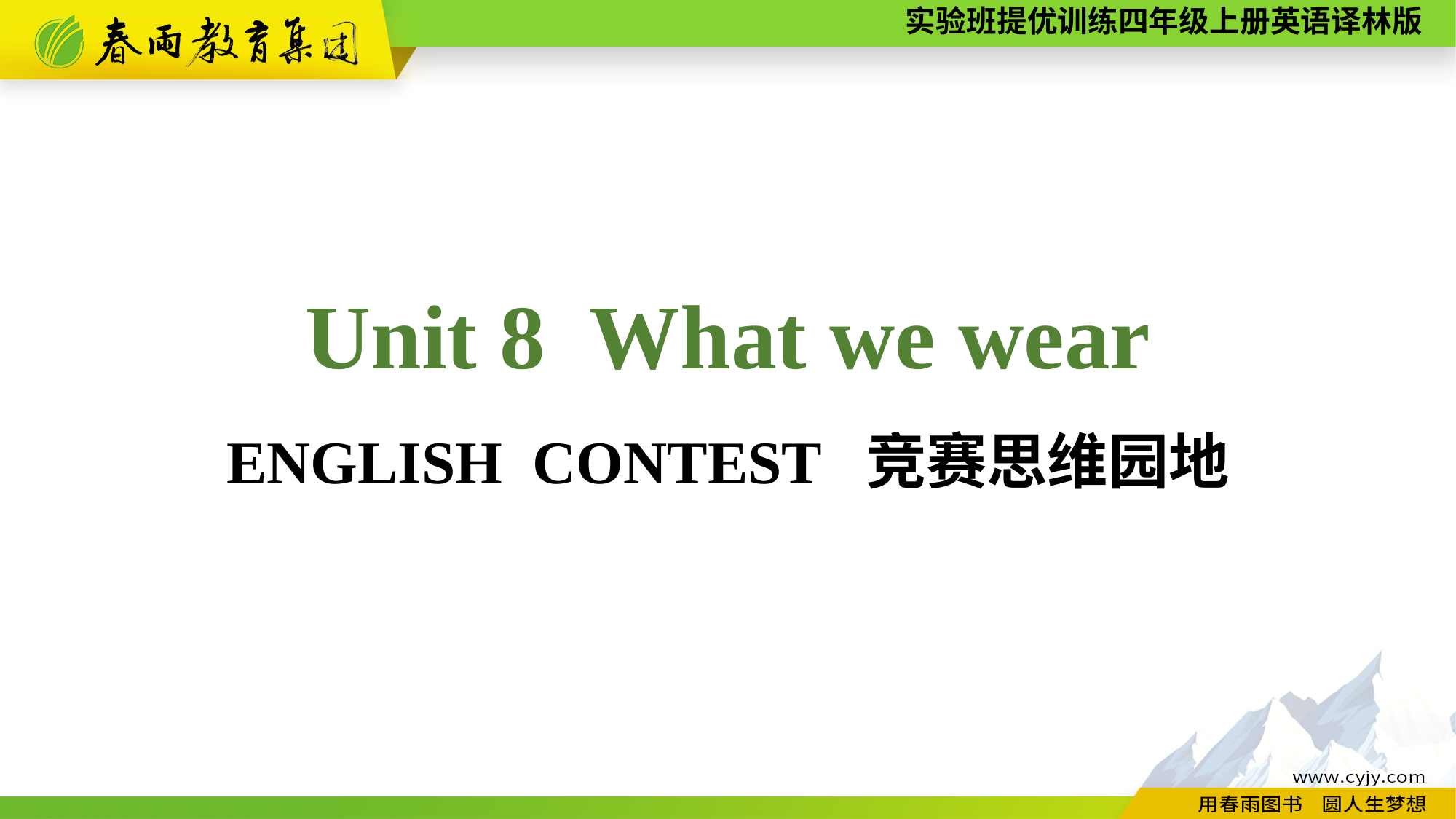

Unit 8  What we wear
ENGLISH  CONTEST  竞赛思维园地